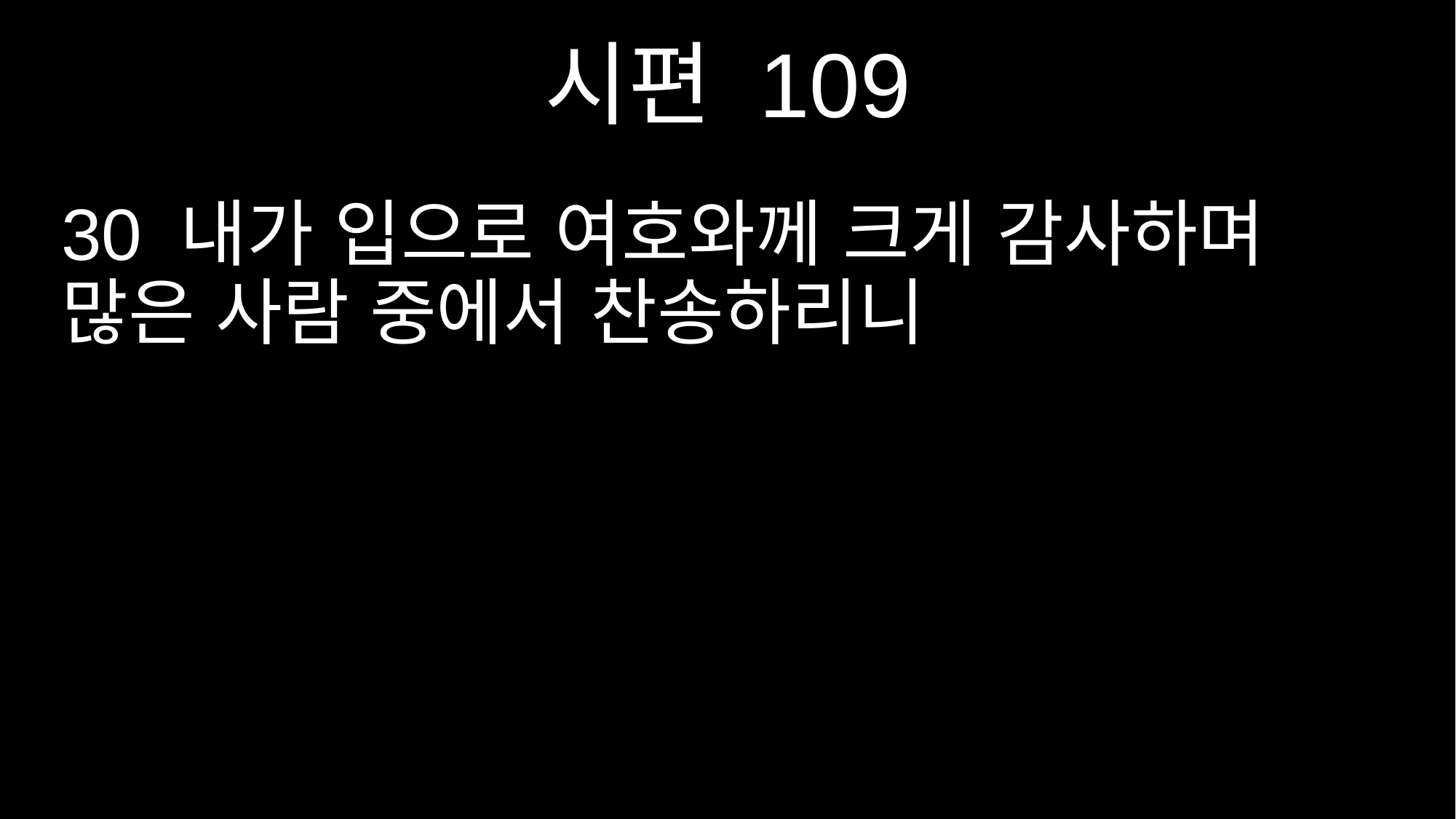

시편 109
30 내가 입으로 여호와께 크게 감사하며 많은 사람 중에서 찬송하리니